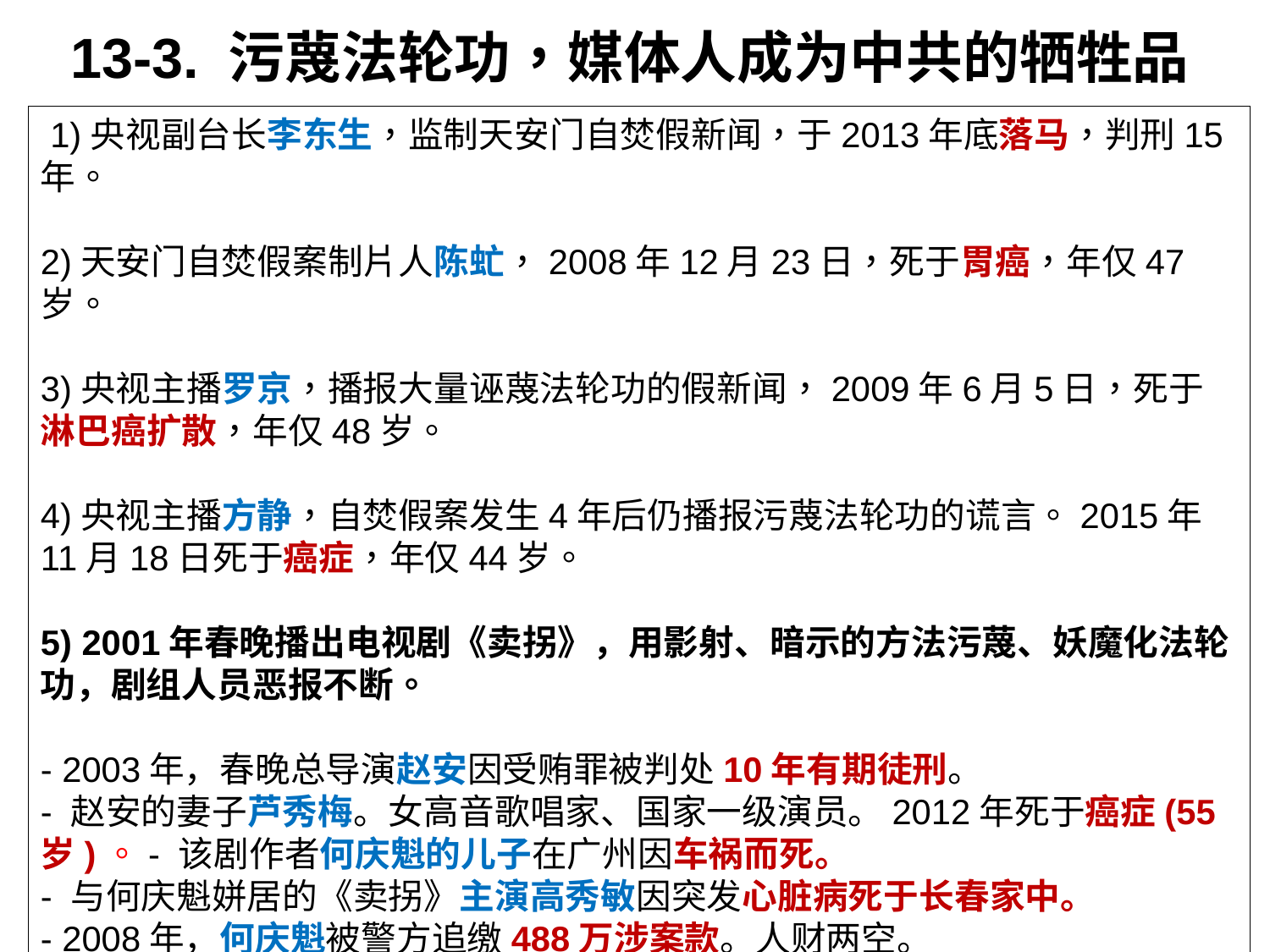

13-3. 污蔑法轮功，媒体人成为中共的牺牲品
 1)央视副台长李东生，监制天安门自焚假新闻，于2013年底落马，判刑15年。

2)天安门自焚假案制片人陈虻，2008年12月23日，死于胃癌，年仅47岁。

3)央视主播罗京，播报大量诬蔑法轮功的假新闻，2009年6月5日，死于淋巴癌扩散，年仅48岁。

4)央视主播方静，自焚假案发生4年后仍播报污蔑法轮功的谎言。2015年11月18日死于癌症，年仅44岁。

5) 2001年春晚播出电视剧《卖拐》，用影射、暗示的方法污蔑、妖魔化法轮功，剧组人员恶报不断。

- 2003年，春晚总导演赵安因受贿罪被判处10年有期徒刑。
- 赵安的妻子芦秀梅。女高音歌唱家、国家一级演员。2012年死于癌症(55岁)。- 该剧作者何庆魁的儿子在广州因车祸而死。
- 与何庆魁姘居的《卖拐》主演高秀敏因突发心脏病死于长春家中。
- 2008年，何庆魁被警方追缴488万涉案款。人财两空。
数据源：【明慧网】央视导演赵安与撒谎者的人生悲剧